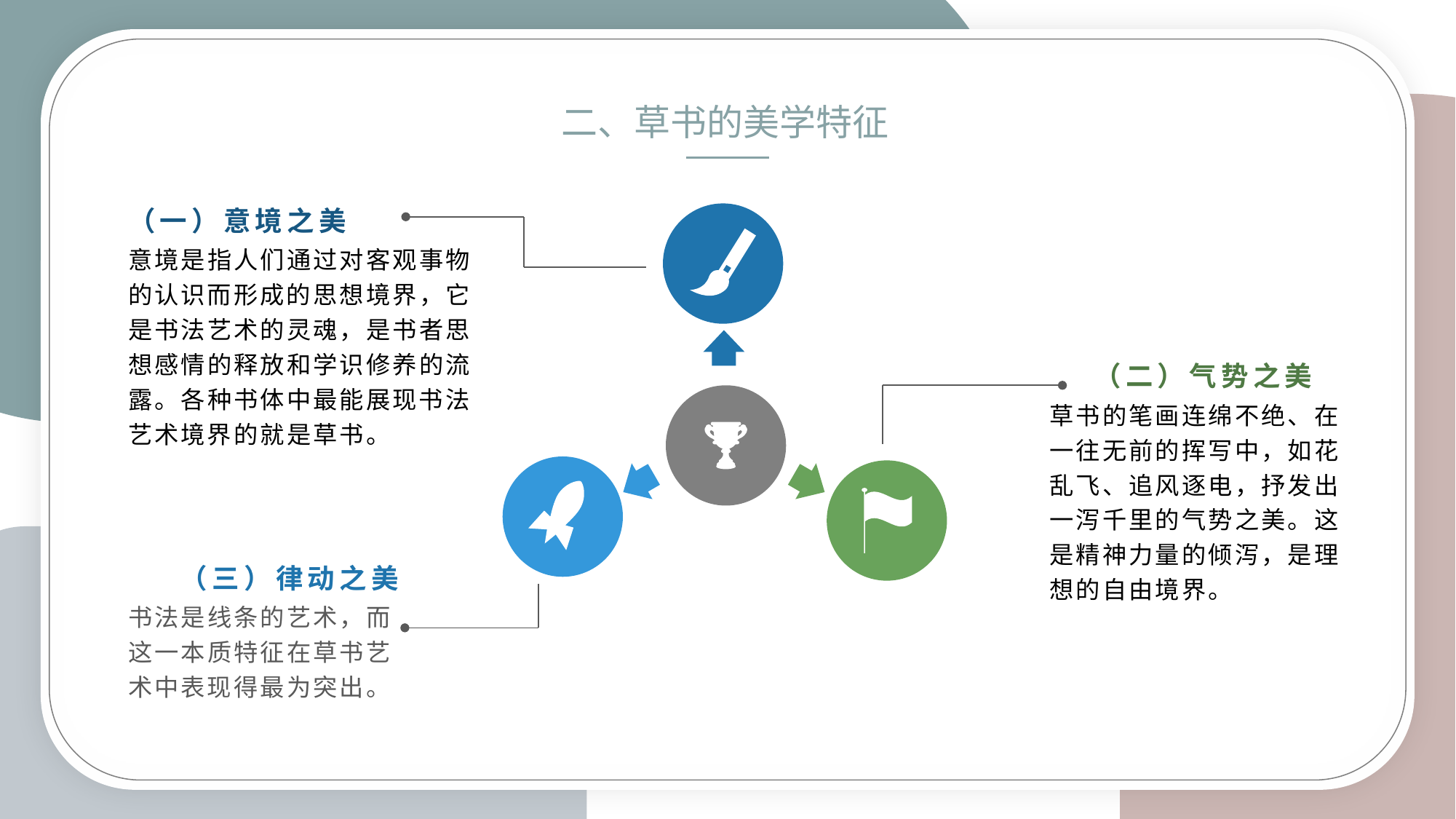

二、草书的美学特征

（一）意境之美

意境是指人们通过对客观事物的认识而形成的思想境界，它是书法艺术的灵魂，是书者思想感情的释放和学识修养的流露。各种书体中最能展现书法艺术境界的就是草书。

（二）气势之美

草书的笔画连绵不绝、在一往无前的挥写中，如花乱飞、追风逐电，抒发出一泻千里的气势之美。这是精神力量的倾泻，是理想的自由境界。

（三）律动之美
书法是线条的艺术，而这一本质特征在草书艺术中表现得最为突出。